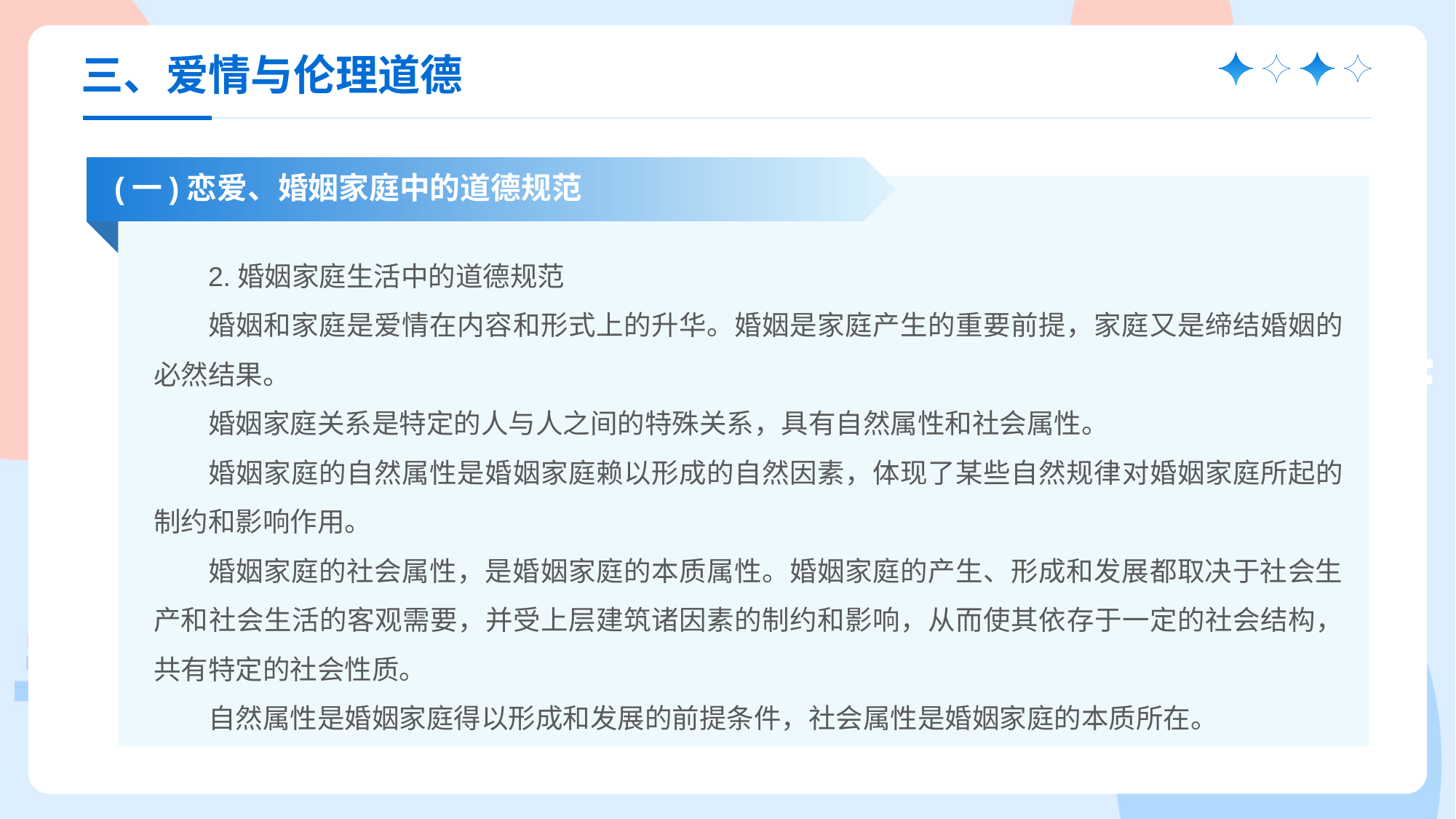

三、爱情与伦理道德
(一)恋爱、婚姻家庭中的道德规范

2.婚姻家庭生活中的道德规范
婚姻和家庭是爱情在内容和形式上的升华。婚姻是家庭产生的重要前提，家庭又是缔结婚姻的必然结果。
婚姻家庭关系是特定的人与人之间的特殊关系，具有自然属性和社会属性。
婚姻家庭的自然属性是婚姻家庭赖以形成的自然因素，体现了某些自然规律对婚姻家庭所起的制约和影响作用。
婚姻家庭的社会属性，是婚姻家庭的本质属性。婚姻家庭的产生、形成和发展都取决于社会生产和社会生活的客观需要，并受上层建筑诸因素的制约和影响，从而使其依存于一定的社会结构，共有特定的社会性质。
自然属性是婚姻家庭得以形成和发展的前提条件，社会属性是婚姻家庭的本质所在。